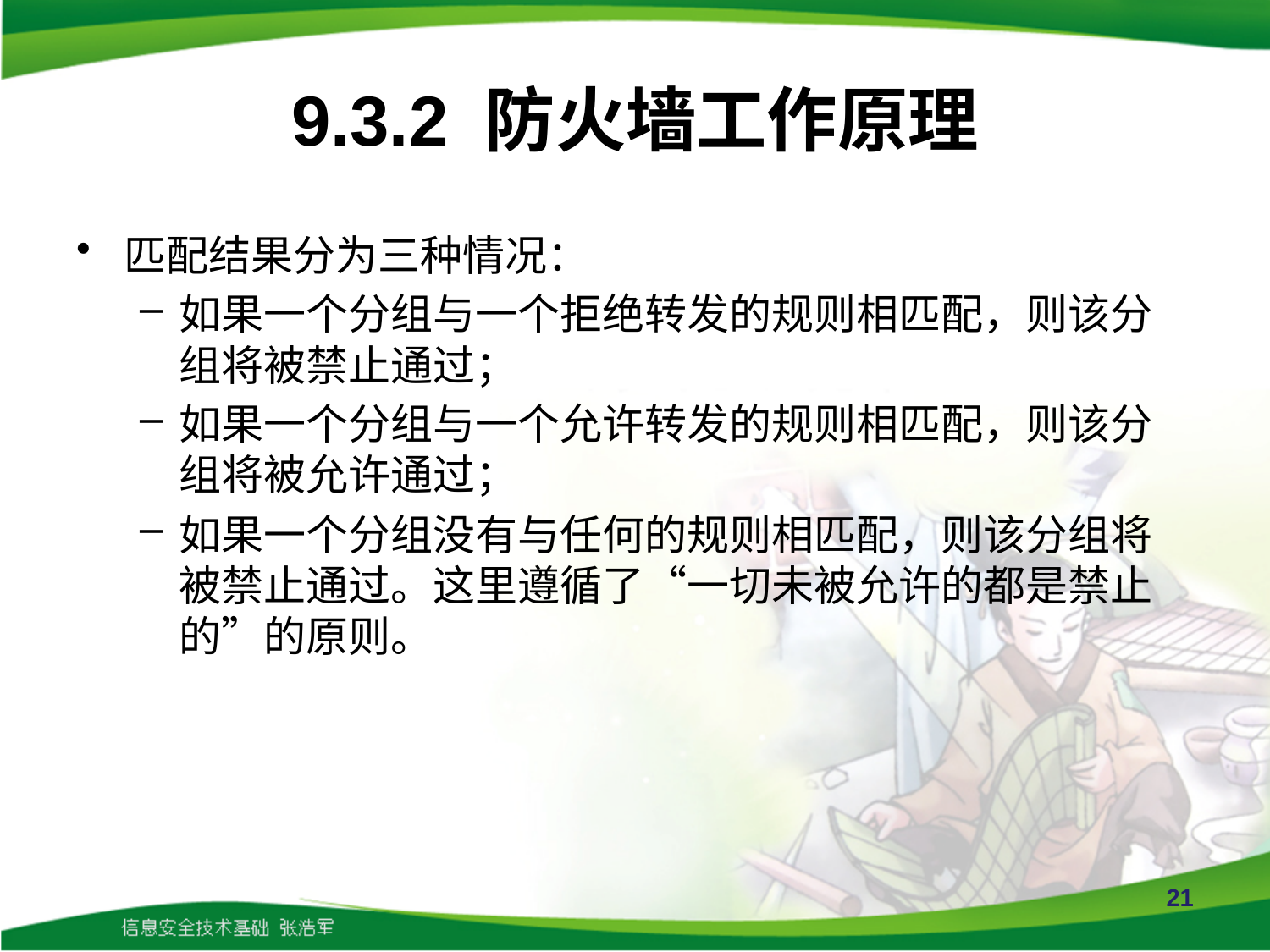

# 9.3.2 防火墙工作原理
匹配结果分为三种情况：
如果一个分组与一个拒绝转发的规则相匹配，则该分组将被禁止通过；
如果一个分组与一个允许转发的规则相匹配，则该分组将被允许通过；
如果一个分组没有与任何的规则相匹配，则该分组将被禁止通过。这里遵循了“一切未被允许的都是禁止的”的原则。

21